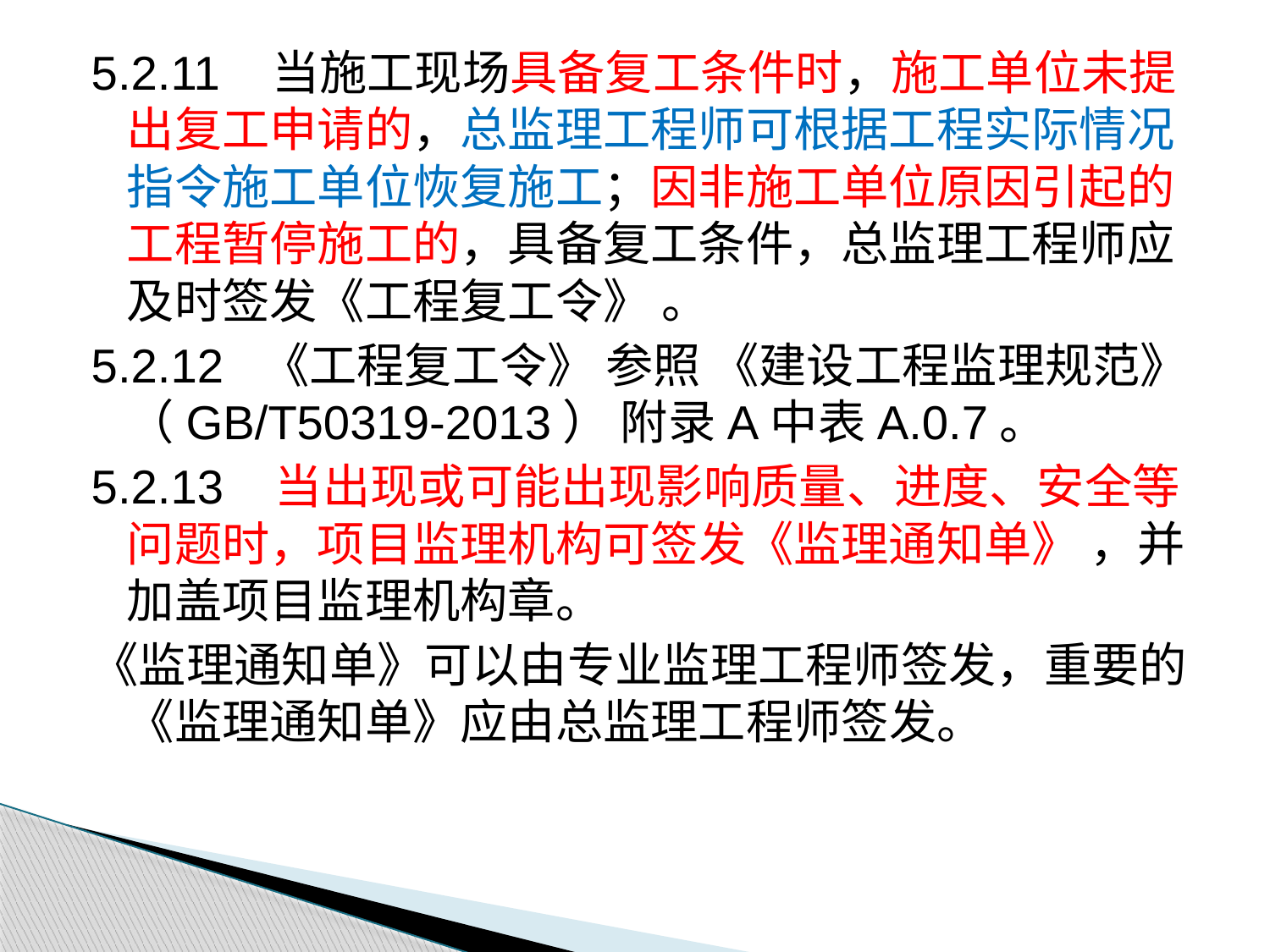

5.2.11   当施工现场具备复工条件时，施工单位未提出复工申请的，总监理工程师可根据工程实际情况指令施工单位恢复施工；因非施工单位原因引起的工程暂停施工的，具备复工条件，总监理工程师应及时签发《工程复工令》 。
5.2.12  《工程复工令》 参照 《建设工程监理规范》 （GB/T50319-2013） 附录A中表A.0.7。
5.2.13   当出现或可能出现影响质量、进度、安全等问题时，项目监理机构可签发《监理通知单》 ，并加盖项目监理机构章。
《监理通知单》可以由专业监理工程师签发，重要的《监理通知单》应由总监理工程师签发。